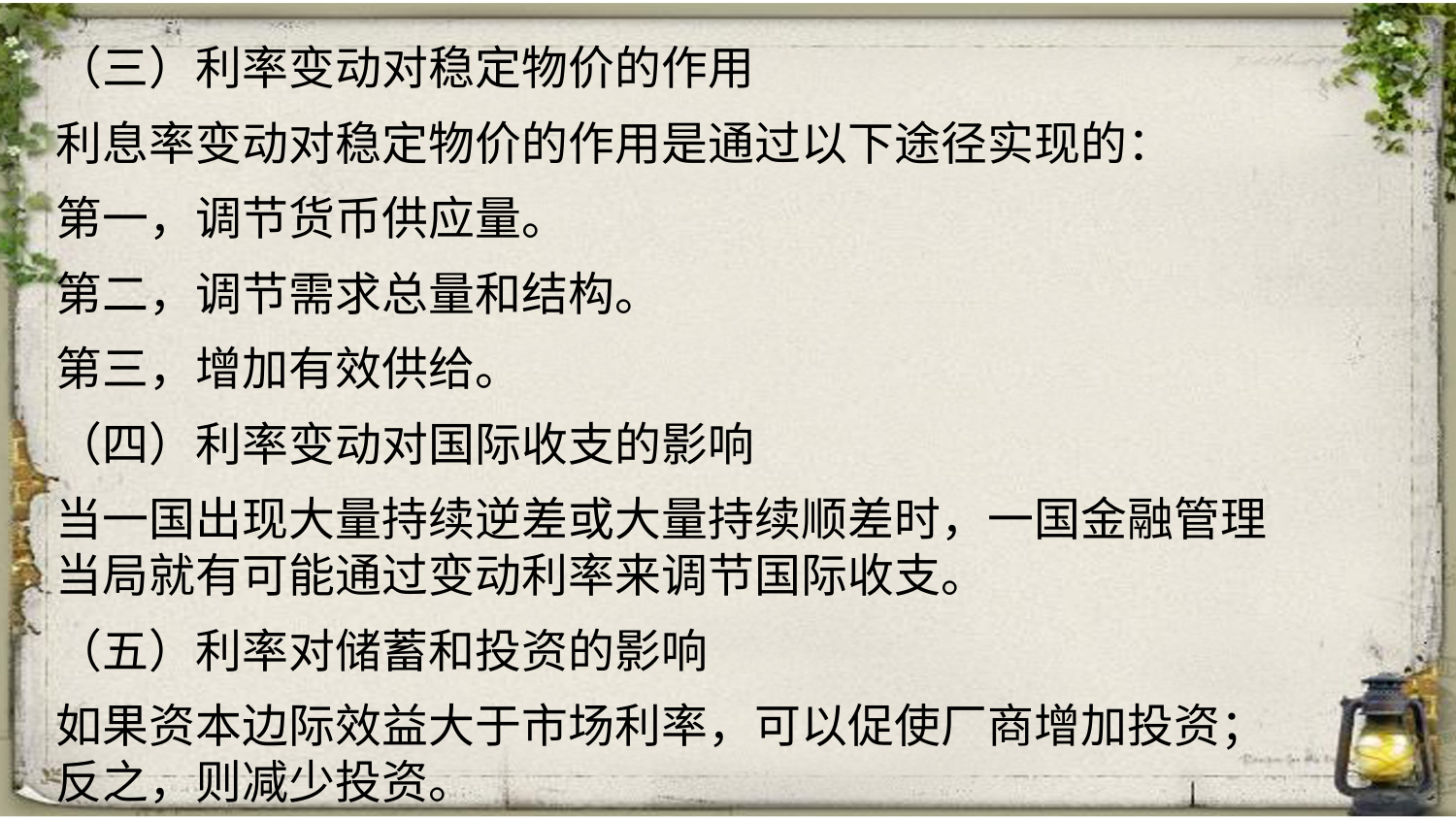

（三）利率变动对稳定物价的作用
利息率变动对稳定物价的作用是通过以下途径实现的：
第一，调节货币供应量。
第二，调节需求总量和结构。
第三，增加有效供给。
（四）利率变动对国际收支的影响
当一国出现大量持续逆差或大量持续顺差时，一国金融管理当局就有可能通过变动利率来调节国际收支。
（五）利率对储蓄和投资的影响
如果资本边际效益大于市场利率，可以促使厂商增加投资；反之，则减少投资。